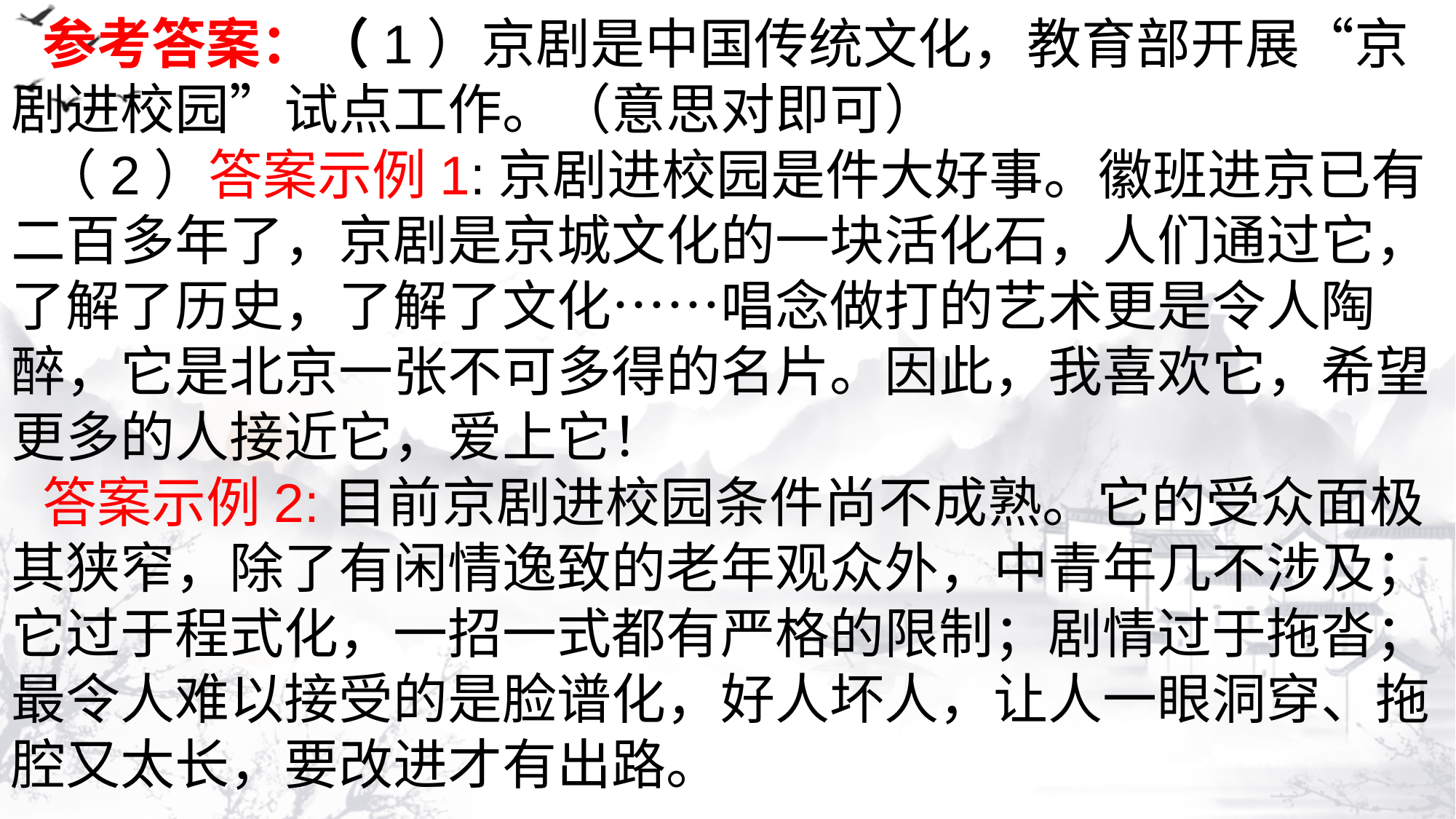

参考答案：（1）京剧是中国传统文化，教育部开展“京剧进校园”试点工作。（意思对即可）
（2）答案示例1:京剧进校园是件大好事。徽班进京已有二百多年了，京剧是京城文化的一块活化石，人们通过它，了解了历史，了解了文化……唱念做打的艺术更是令人陶醉，它是北京一张不可多得的名片。因此，我喜欢它，希望更多的人接近它，爱上它！
答案示例2:目前京剧进校园条件尚不成熟。它的受众面极其狭窄，除了有闲情逸致的老年观众外，中青年几不涉及；它过于程式化，一招一式都有严格的限制；剧情过于拖沓；最令人难以接受的是脸谱化，好人坏人，让人一眼洞穿、拖腔又太长，要改进才有出路。